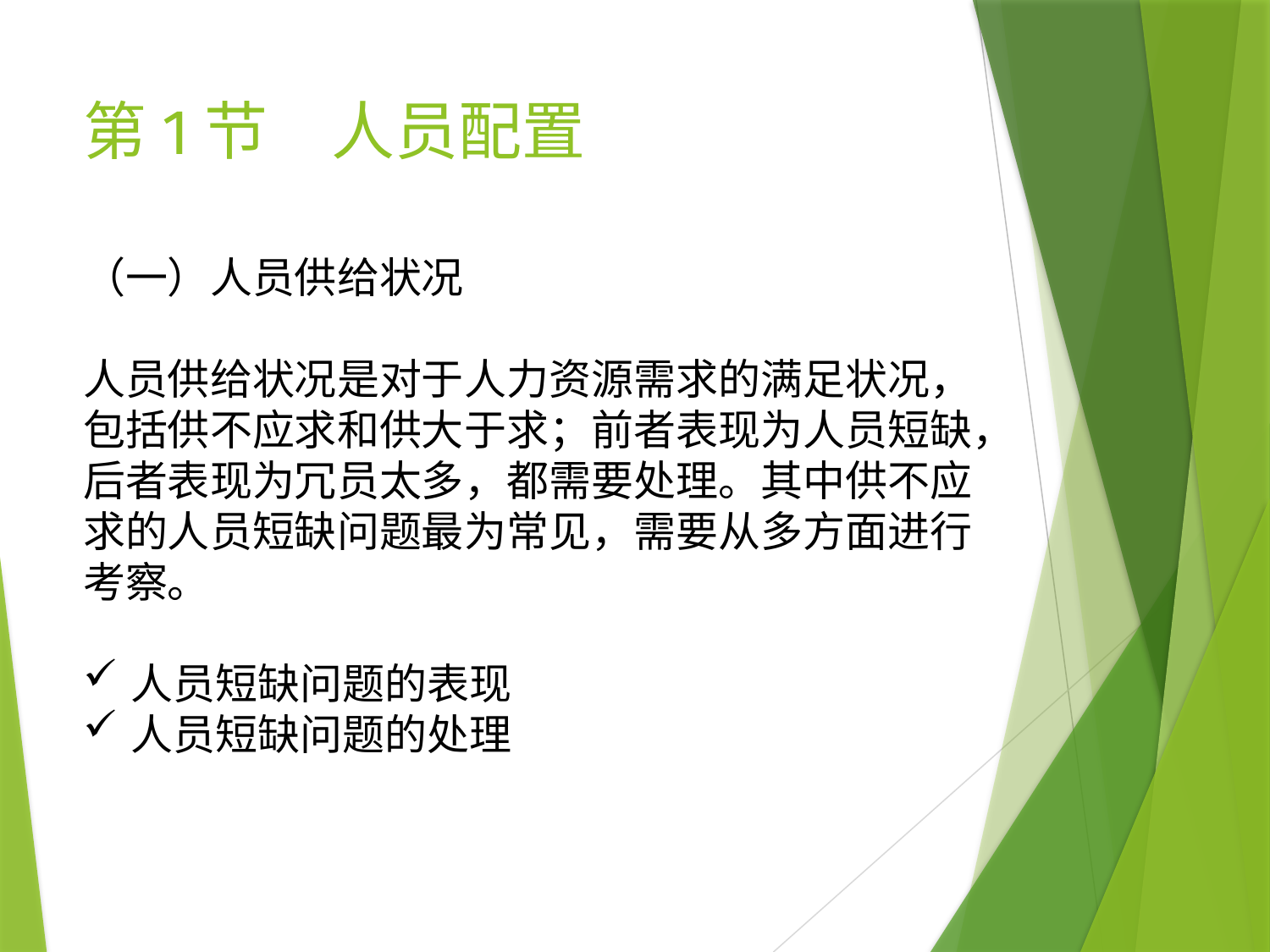

# 第1节　人员配置
（一）人员供给状况

人员供给状况是对于人力资源需求的满足状况，包括供不应求和供大于求；前者表现为人员短缺，后者表现为冗员太多，都需要处理。其中供不应求的人员短缺问题最为常见，需要从多方面进行考察。

人员短缺问题的表现
人员短缺问题的处理